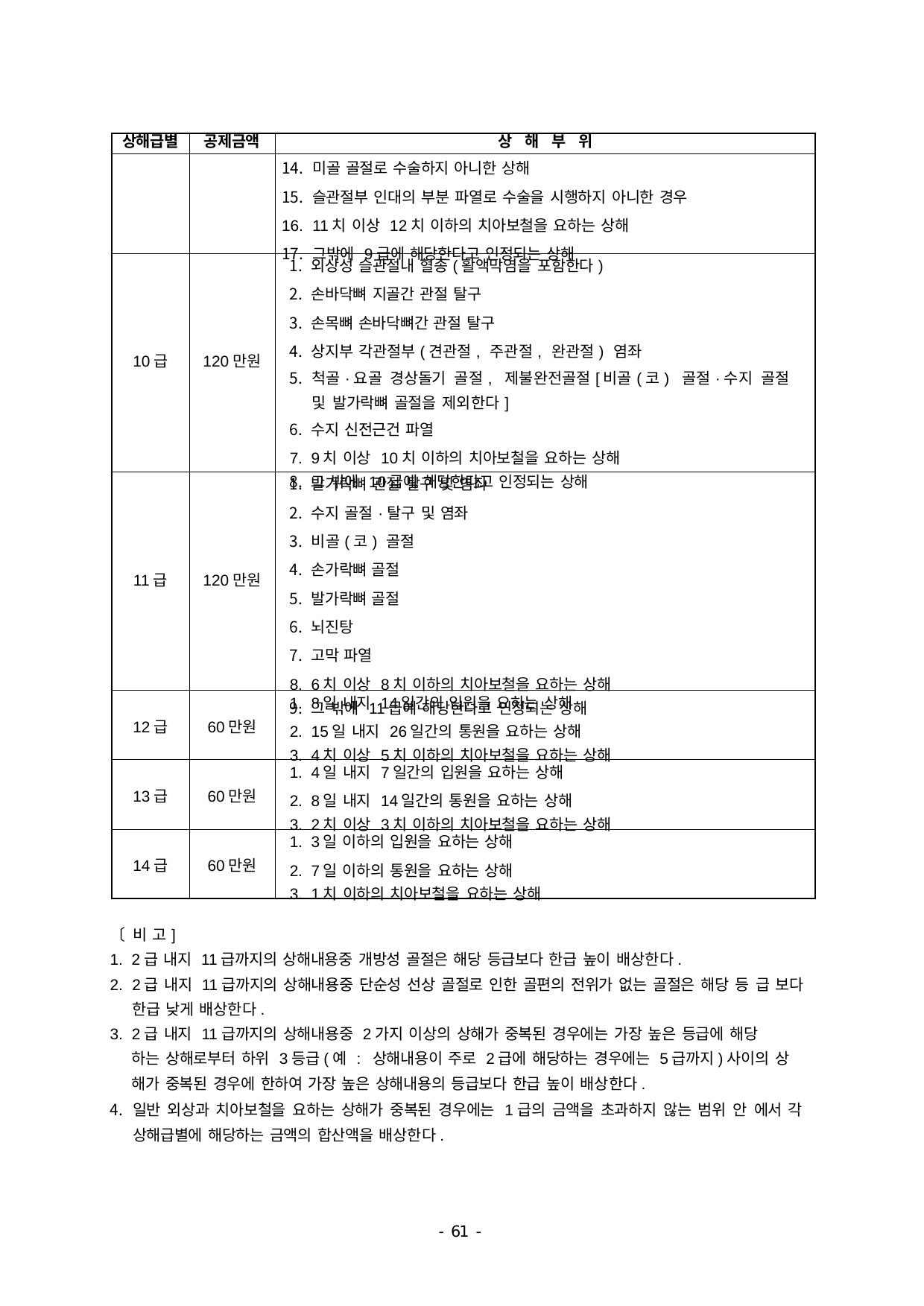

| 상해급별 | 공제금액 | 상 해 부 위 |
| --- | --- | --- |
|  |  | 미골 골절로 수술하지 아니한 상해 슬관절부 인대의 부분 파열로 수술을 시행하지 아니한 경우 11치 이상 12치 이하의 치아보철을 요하는 상해 그밖에 9급에 해당한다고 인정되는 상해 |
| 10급 | 120만원 | 외상성 슬관절내 혈종(활액막염을 포함한다) 손바닥뼈 지골간 관절 탈구 손목뼈 손바닥뼈간 관절 탈구 상지부 각관절부(견관절, 주관절, 완관절) 염좌 척골·요골 경상돌기 골절, 제불완전골절[비골(코) 골절·수지 골절 및 발가락뼈 골절을 제외한다] 수지 신전근건 파열 9치 이상 10치 이하의 치아보철을 요하는 상해 그 밖에 10급에 해당한다고 인정되는 상해 |
| 11급 | 120만원 | 발가락뼈 관절 탈구 및 염좌 수지 골절·탈구 및 염좌 비골(코) 골절 손가락뼈 골절 발가락뼈 골절 뇌진탕 고막 파열 6치 이상 8치 이하의 치아보철을 요하는 상해 그 밖에 11급에 해당한다고 인정되는 상해 |
| 12급 | 60만원 | 8일 내지 14일간의 입원을 요하는 상해 15일 내지 26일간의 통원을 요하는 상해 4치 이상 5치 이하의 치아보철을 요하는 상해 |
| 13급 | 60만원 | 4일 내지 7일간의 입원을 요하는 상해 8일 내지 14일간의 통원을 요하는 상해 2치 이상 3치 이하의 치아보철을 요하는 상해 |
| 14급 | 60만원 | 3일 이하의 입원을 요하는 상해 7일 이하의 통원을 요하는 상해 1치 이하의 치아보철을 요하는 상해 |
〔비 고]
2급 내지 11급까지의 상해내용중 개방성 골절은 해당 등급보다 한급 높이 배상한다.
2급 내지 11급까지의 상해내용중 단순성 선상 골절로 인한 골편의 전위가 없는 골절은 해당 등  급 보다 한급 낮게 배상한다.
2급 내지 11급까지의 상해내용중 2가지 이상의 상해가 중복된 경우에는 가장 높은 등급에 해당
하는 상해로부터 하위 3등급(예 : 상해내용이 주로 2급에 해당하는 경우에는 5급까지)사이의 상  해가 중복된 경우에 한하여 가장 높은 상해내용의 등급보다 한급 높이 배상한다.
일반 외상과 치아보철을 요하는 상해가 중복된 경우에는 1급의 금액을 초과하지 않는 범위 안  에서 각 상해급별에 해당하는 금액의 합산액을 배상한다.
- 61 -